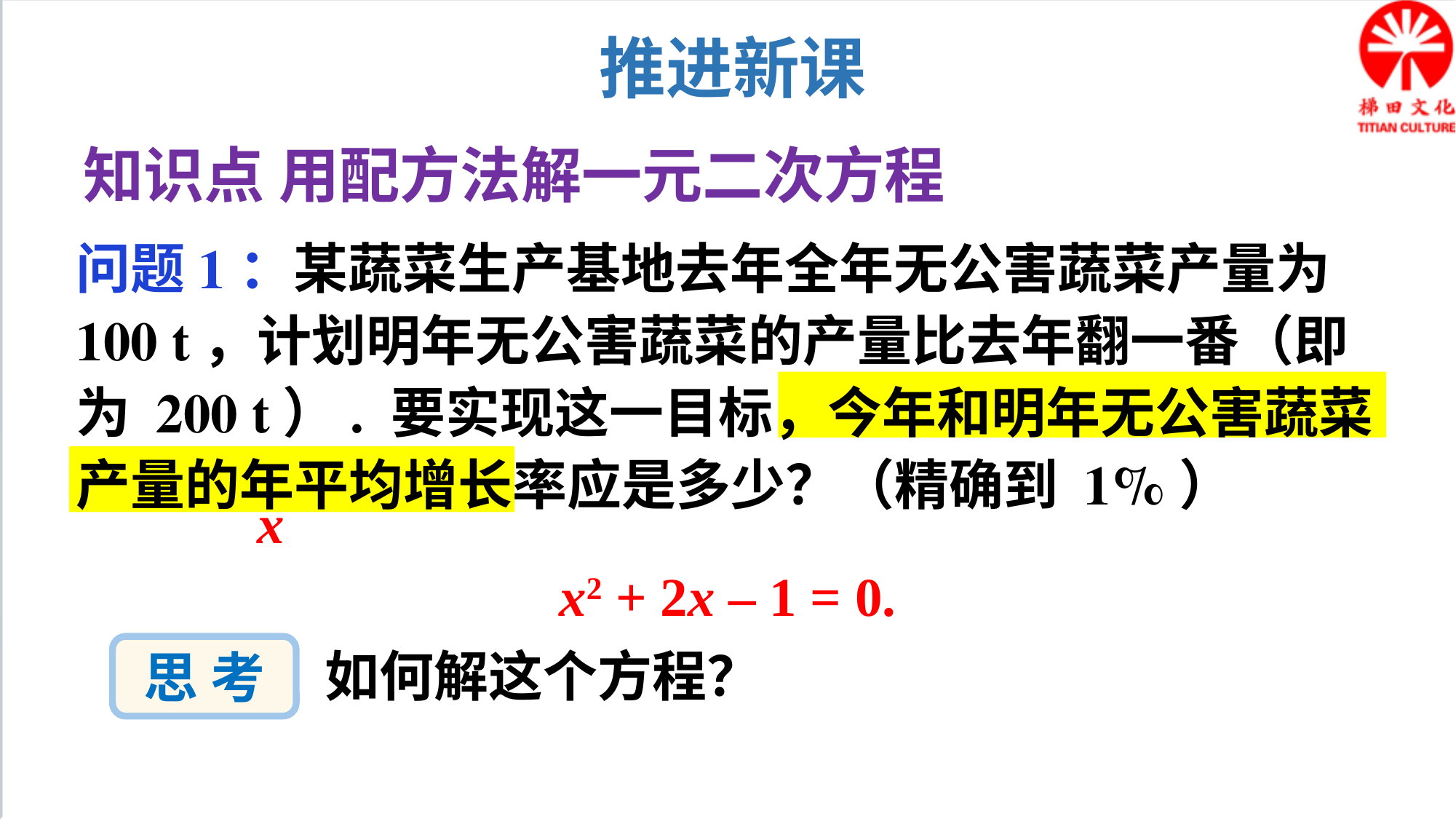

推进新课
知识点 用配方法解一元二次方程
问题1：某蔬菜生产基地去年全年无公害蔬菜产量为 100 t，计划明年无公害蔬菜的产量比去年翻一番（即为 200 t）. 要实现这一目标，今年和明年无公害蔬菜产量的年平均增长率应是多少？（精确到 1%）

x
x2 + 2x – 1 = 0.
思 考
如何解这个方程？